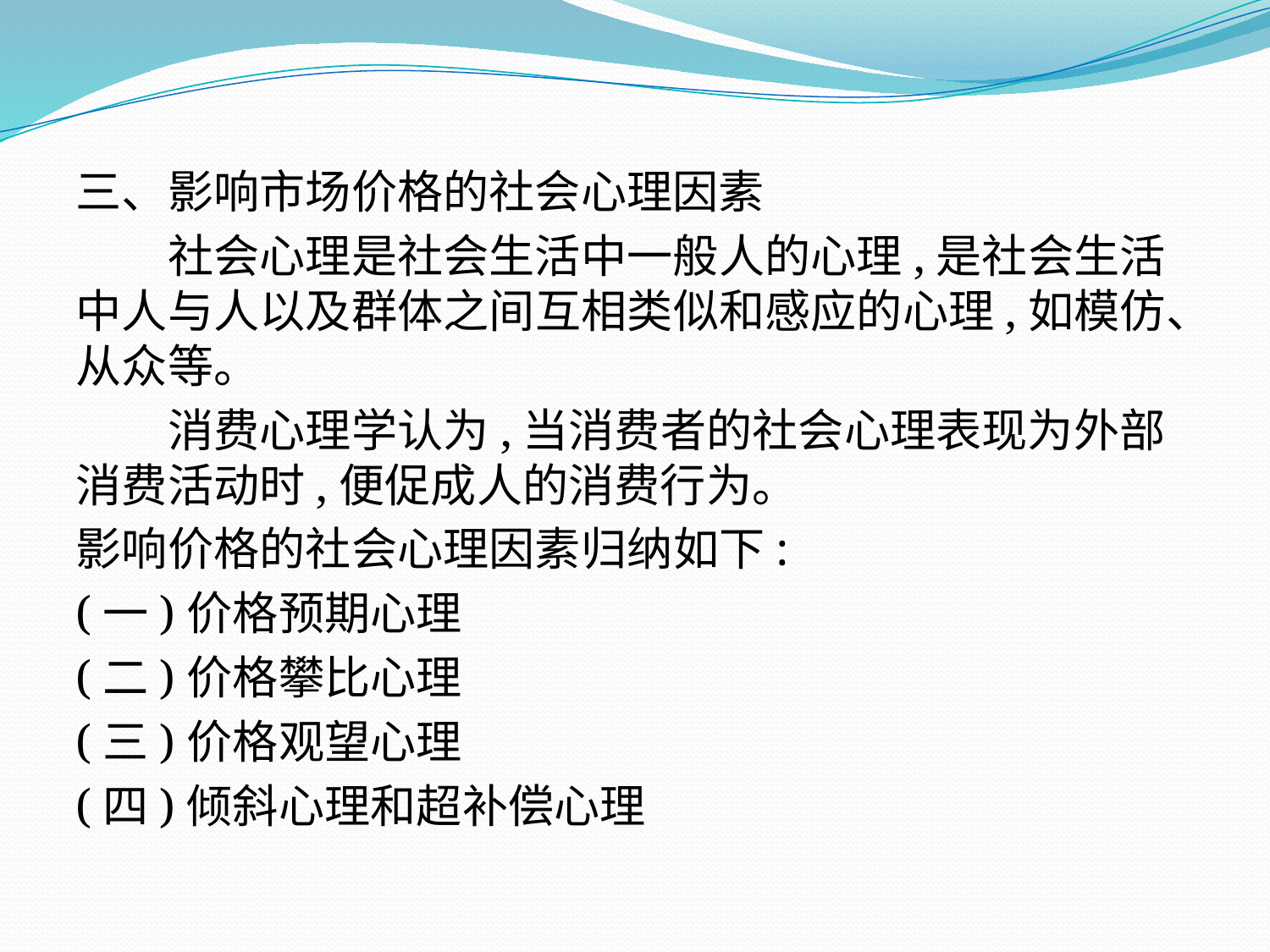

三、影响市场价格的社会心理因素
　　社会心理是社会生活中一般人的心理,是社会生活中人与人以及群体之间互相类似和感应的心理,如模仿、从众等。
　　消费心理学认为,当消费者的社会心理表现为外部消费活动时,便促成人的消费行为。
影响价格的社会心理因素归纳如下:
(一)价格预期心理
(二)价格攀比心理
(三)价格观望心理
(四)倾斜心理和超补偿心理